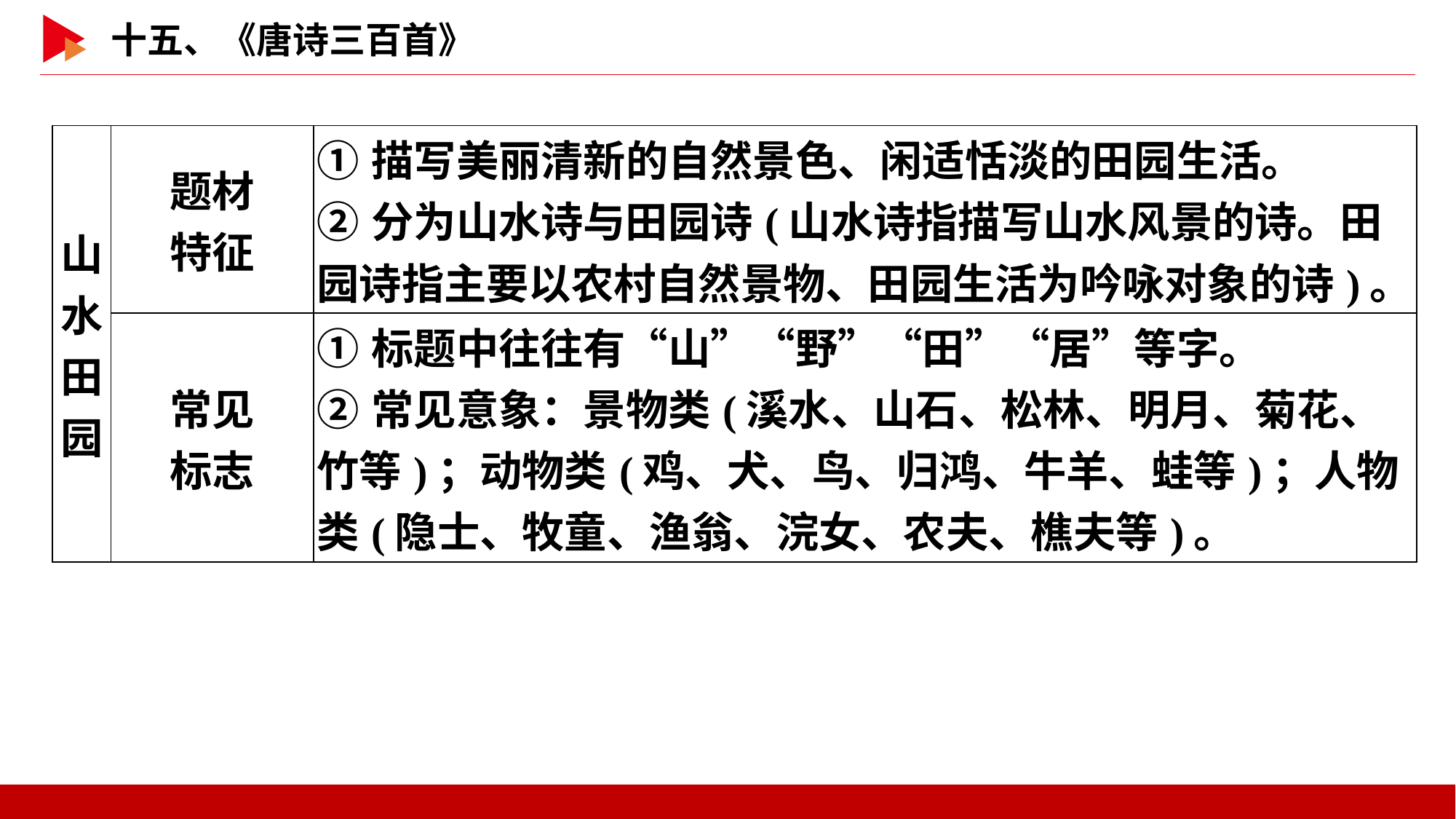

| 山水 田园 | 题材 特征 | ①描写美丽清新的自然景色、闲适恬淡的田园生活。 ②分为山水诗与田园诗(山水诗指描写山水风景的诗。田园诗指主要以农村自然景物、田园生活为吟咏对象的诗)。 |
| --- | --- | --- |
|  | 常见 标志 | ①标题中往往有“山”“野”“田”“居”等字。 ②常见意象：景物类(溪水、山石、松林、明月、菊花、竹等)；动物类(鸡、犬、鸟、归鸿、牛羊、蛙等)；人物类(隐士、牧童、渔翁、浣女、农夫、樵夫等)。 |